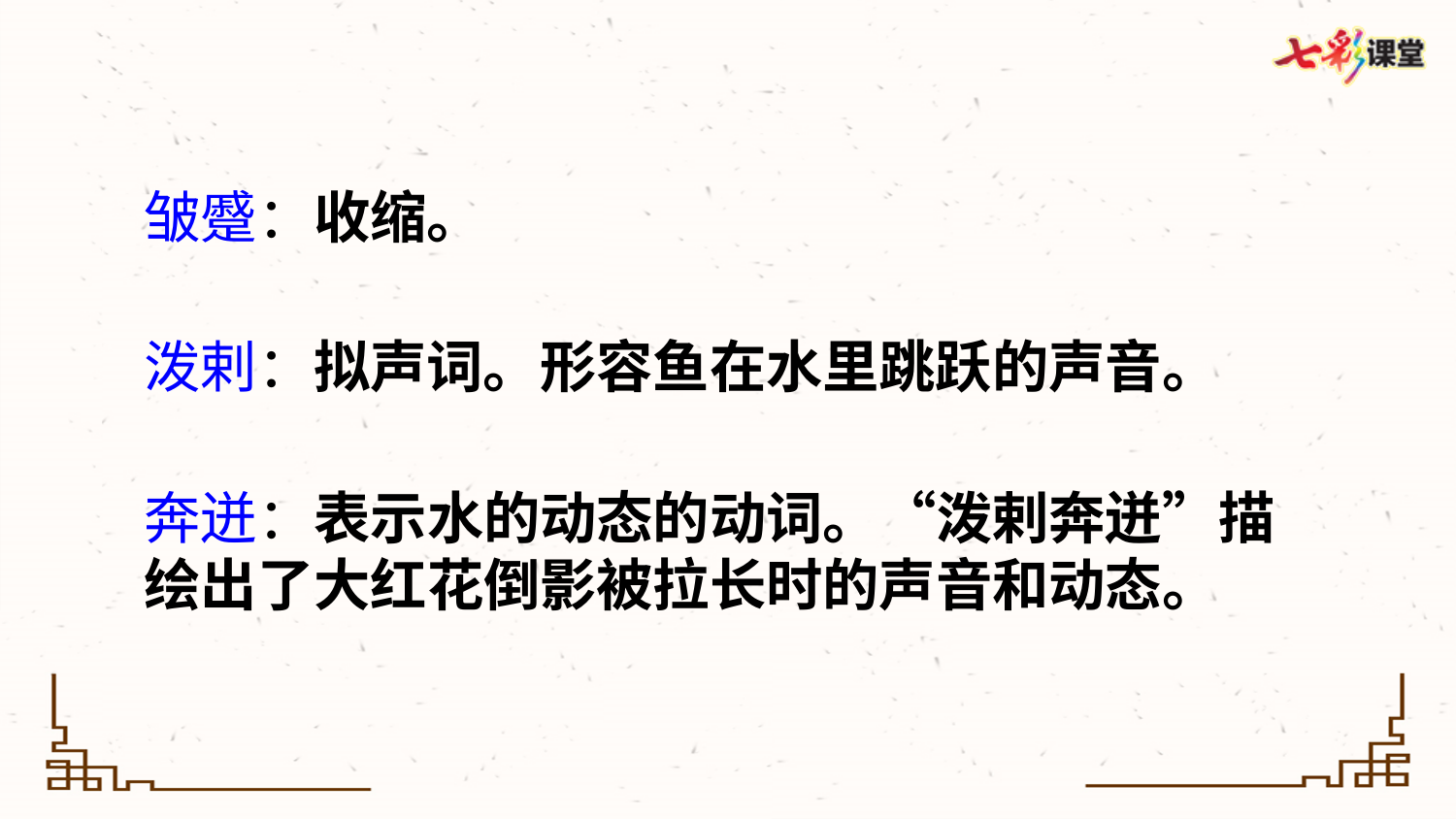

皱蹙：收缩。
泼剌：拟声词。形容鱼在水里跳跃的声音。
奔迸：表示水的动态的动词。“泼剌奔迸”描绘出了大红花倒影被拉长时的声音和动态。